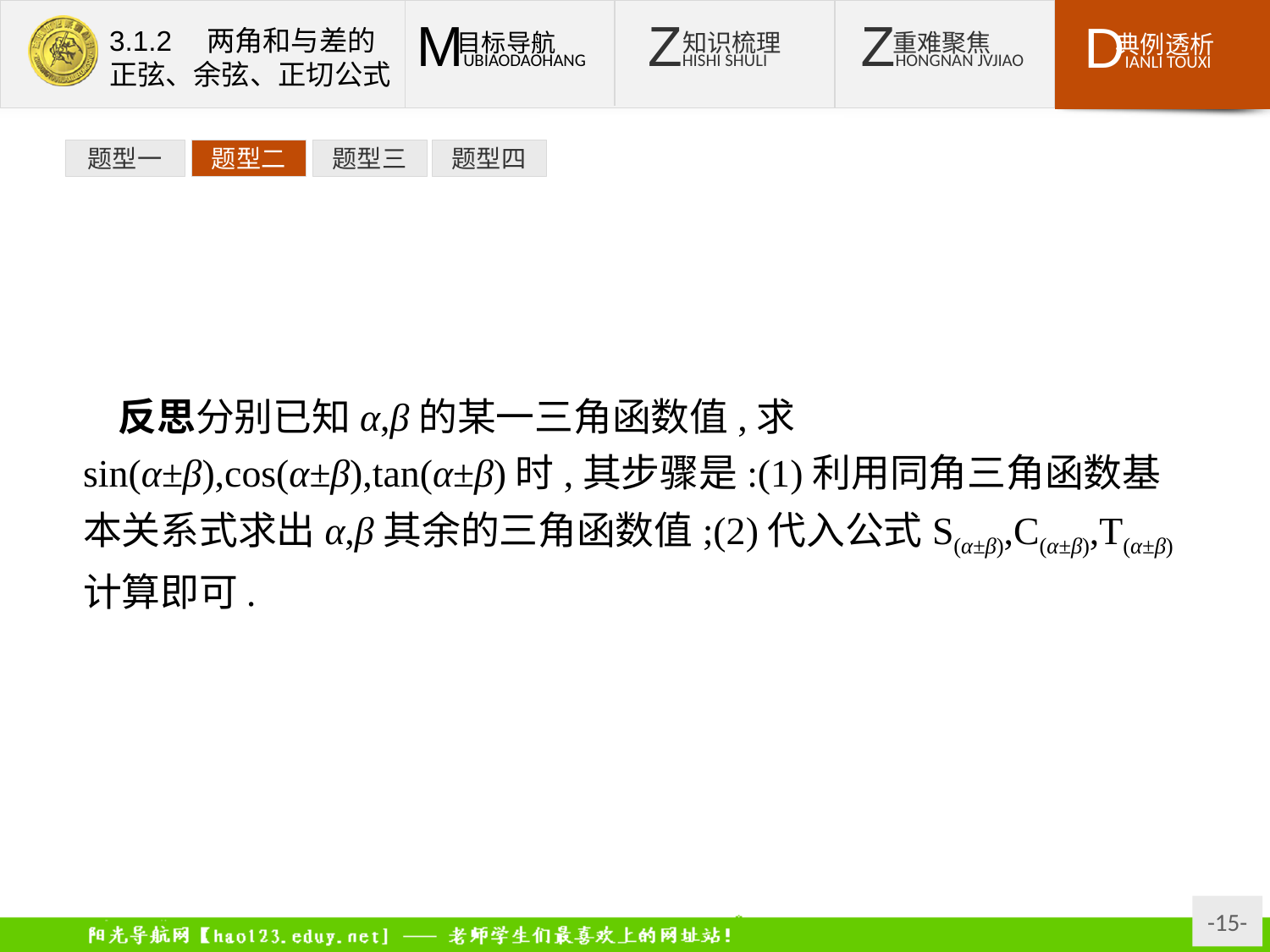

题型一
题型二
题型三
题型四
反思分别已知α,β的某一三角函数值,求sin(α±β),cos(α±β),tan(α±β)时,其步骤是:(1)利用同角三角函数基本关系式求出α,β其余的三角函数值;(2)代入公式S(α±β),C(α±β),T(α±β)计算即可.